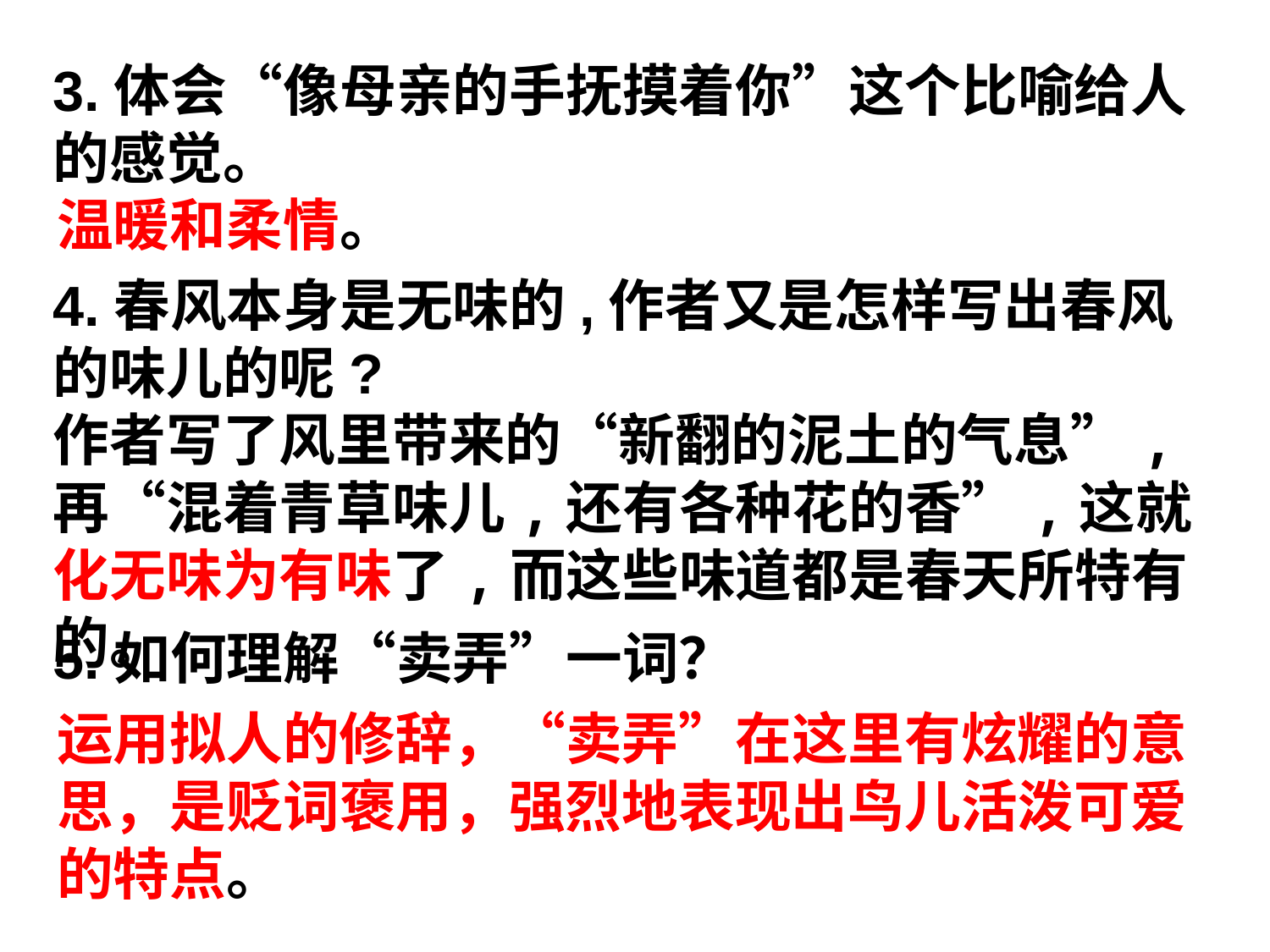

3.体会“像母亲的手抚摸着你”这个比喻给人的感觉。
温暖和柔情。
4.春风本身是无味的,作者又是怎样写出春风的味儿的呢?
作者写了风里带来的“新翻的泥土的气息”,再“混着青草味儿,还有各种花的香”,这就化无味为有味了,而这些味道都是春天所特有的。
5.如何理解“卖弄”一词？
运用拟人的修辞，“卖弄”在这里有炫耀的意思，是贬词褒用，强烈地表现出鸟儿活泼可爱的特点。